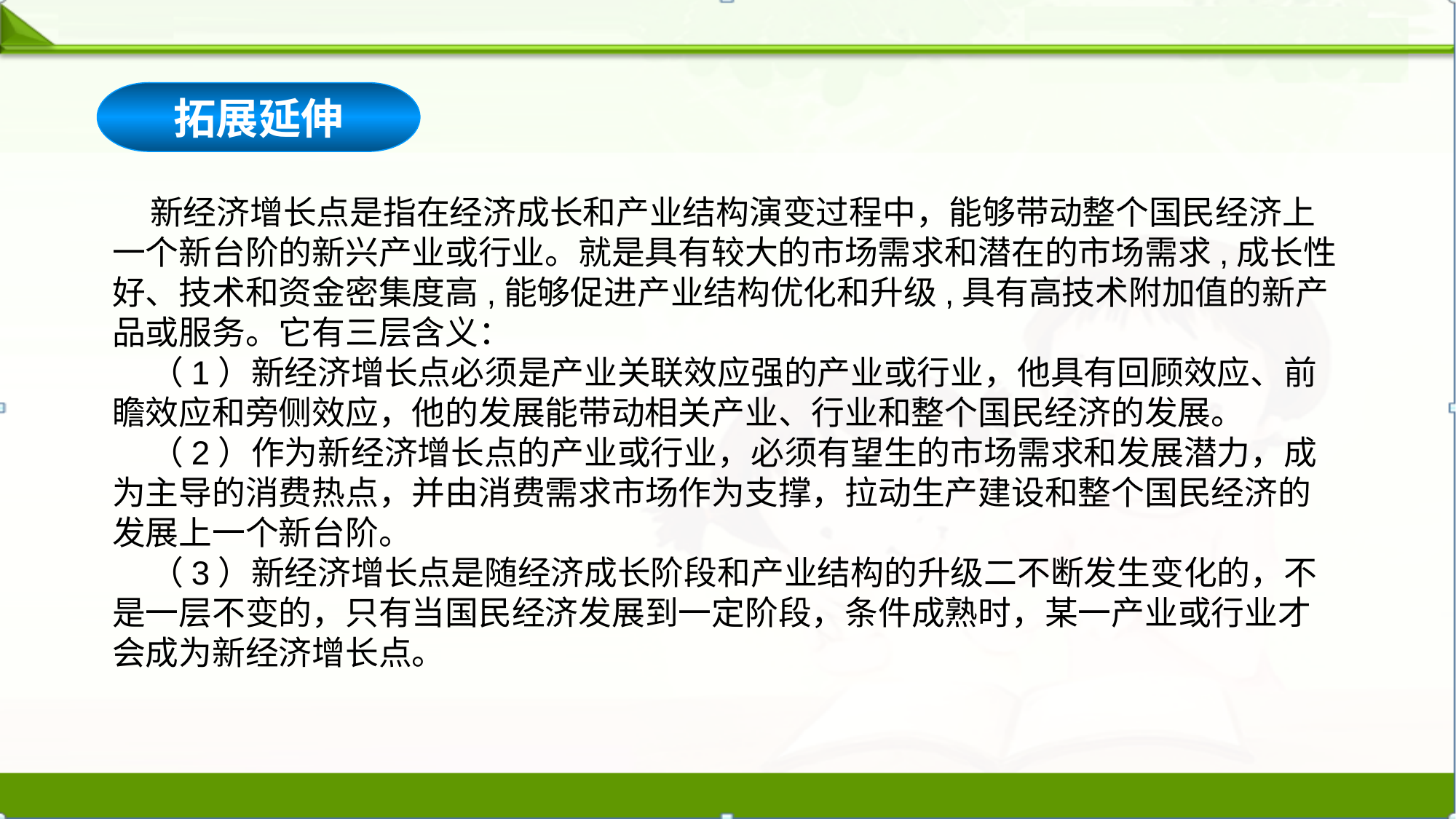

拓展延伸
    新经济增长点是指在经济成长和产业结构演变过程中，能够带动整个国民经济上一个新台阶的新兴产业或行业。就是具有较大的市场需求和潜在的市场需求,成长性好、技术和资金密集度高,能够促进产业结构优化和升级,具有高技术附加值的新产品或服务。它有三层含义：
    （1）新经济增长点必须是产业关联效应强的产业或行业，他具有回顾效应、前瞻效应和旁侧效应，他的发展能带动相关产业、行业和整个国民经济的发展。
    （2）作为新经济增长点的产业或行业，必须有望生的市场需求和发展潜力，成为主导的消费热点，并由消费需求市场作为支撑，拉动生产建设和整个国民经济的发展上一个新台阶。
    （3）新经济增长点是随经济成长阶段和产业结构的升级二不断发生变化的，不是一层不变的，只有当国民经济发展到一定阶段，条件成熟时，某一产业或行业才会成为新经济增长点。